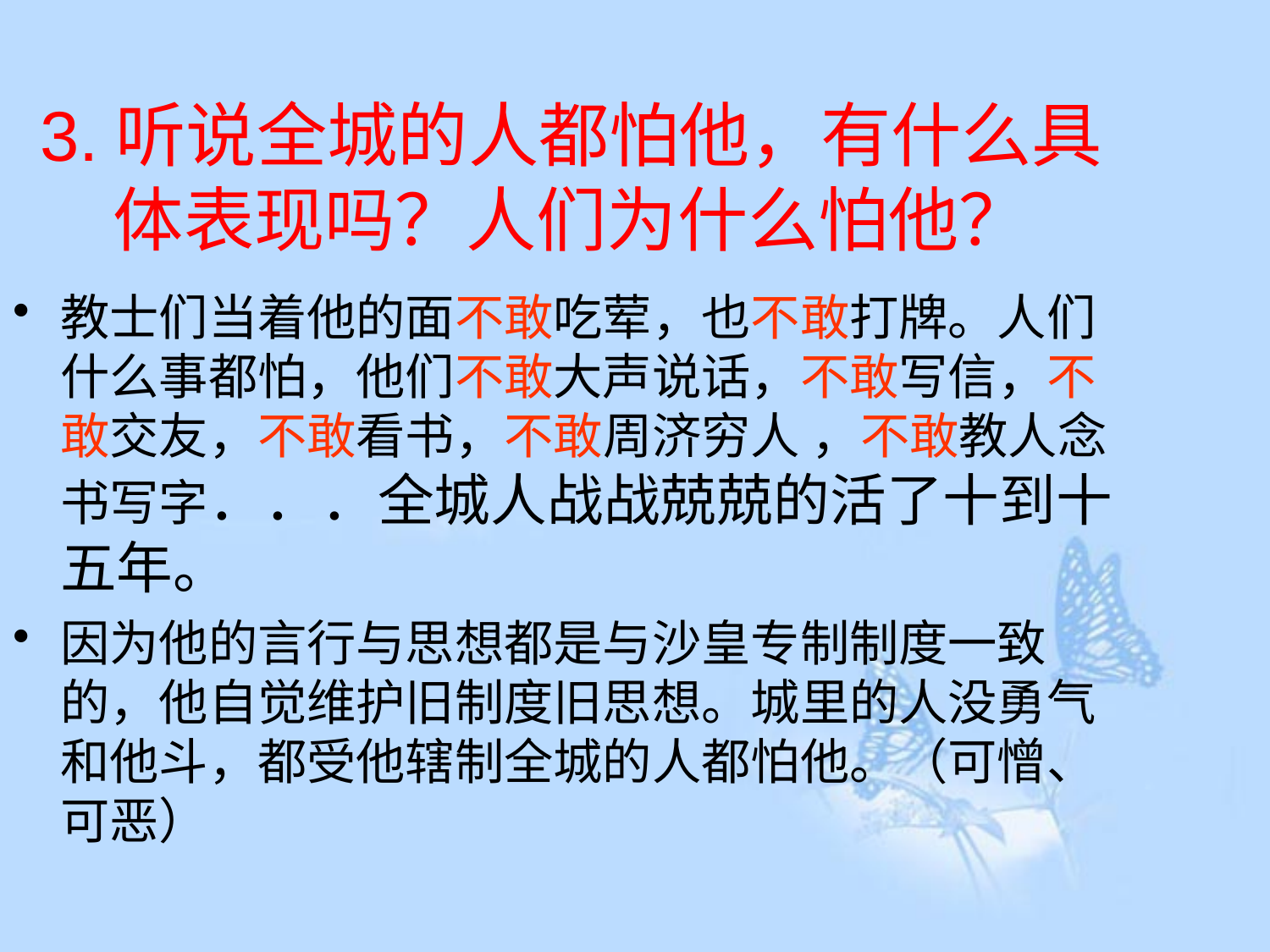

# 3.听说全城的人都怕他，有什么具体表现吗？人们为什么怕他？
教士们当着他的面不敢吃荤，也不敢打牌。人们什么事都怕，他们不敢大声说话，不敢写信，不敢交友，不敢看书，不敢周济穷人 ，不敢教人念书写字．．．全城人战战兢兢的活了十到十五年。

因为他的言行与思想都是与沙皇专制制度一致的，他自觉维护旧制度旧思想。城里的人没勇气和他斗，都受他辖制全城的人都怕他。（可憎、可恶）